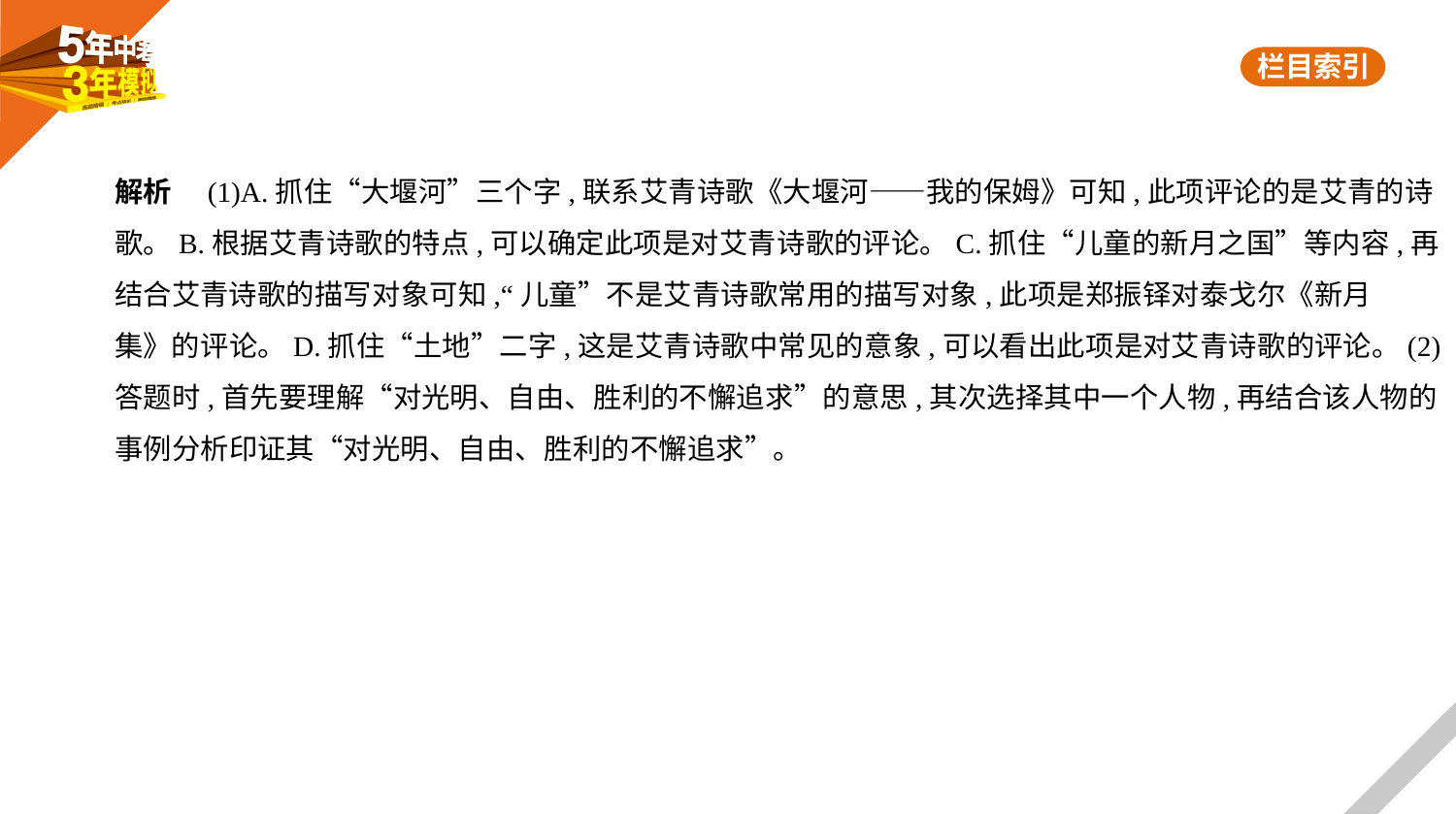

解析　(1)A.抓住“大堰河”三个字,联系艾青诗歌《大堰河——我的保姆》可知,此项评论的是艾青的诗
歌。B.根据艾青诗歌的特点,可以确定此项是对艾青诗歌的评论。C.抓住“儿童的新月之国”等内容,再
结合艾青诗歌的描写对象可知,“儿童”不是艾青诗歌常用的描写对象,此项是郑振铎对泰戈尔《新月
集》的评论。D.抓住“土地”二字,这是艾青诗歌中常见的意象,可以看出此项是对艾青诗歌的评论。(2)
答题时,首先要理解“对光明、自由、胜利的不懈追求”的意思,其次选择其中一个人物,再结合该人物的
事例分析印证其“对光明、自由、胜利的不懈追求”。